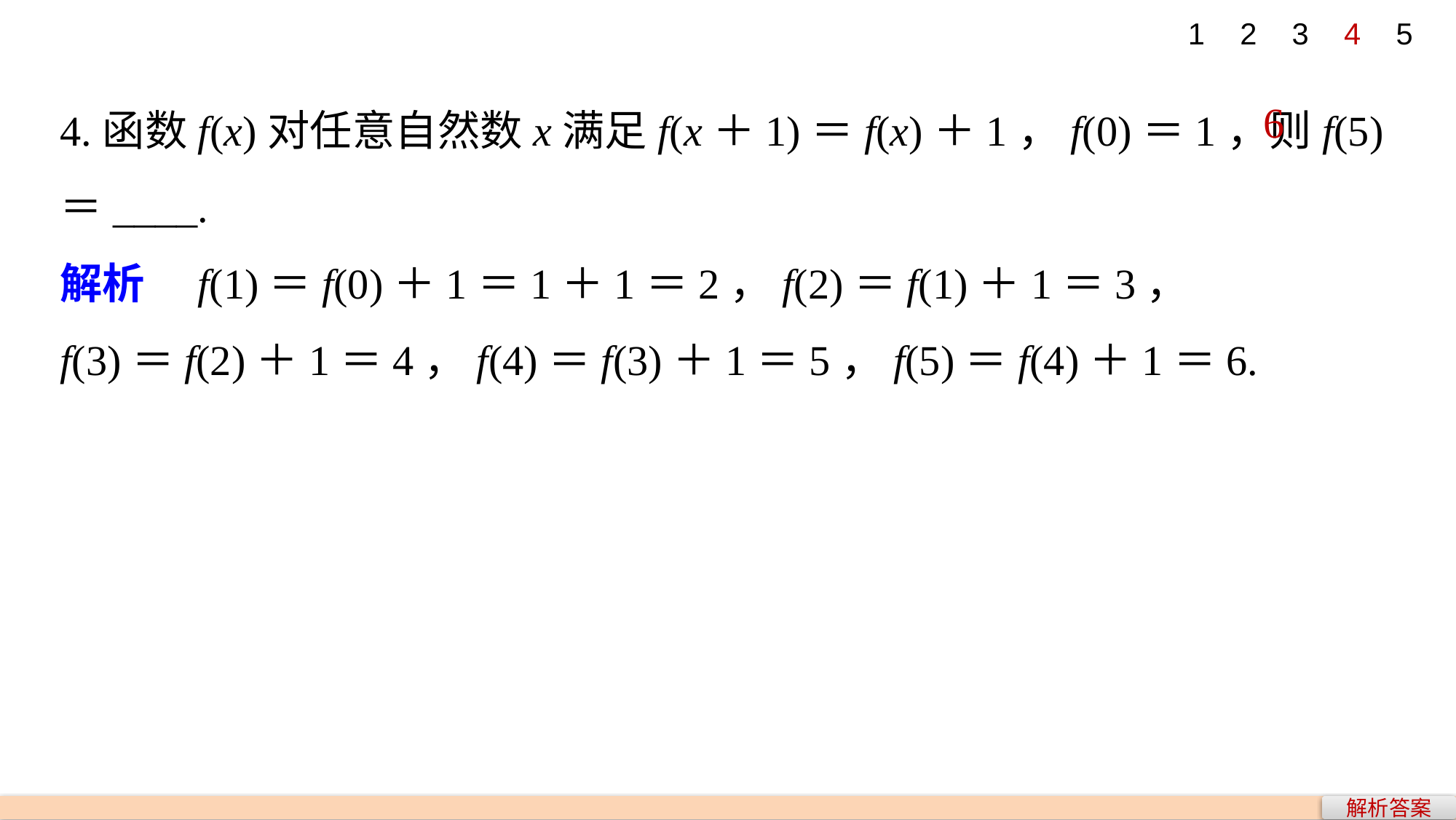

1
2
3
4
5
4.函数f(x)对任意自然数x满足f(x＋1)＝f(x)＋1，f(0)＝1，则f(5)＝____.
解析　f(1)＝f(0)＋1＝1＋1＝2，f(2)＝f(1)＋1＝3，
f(3)＝f(2)＋1＝4，f(4)＝f(3)＋1＝5，f(5)＝f(4)＋1＝6.
6
解析答案